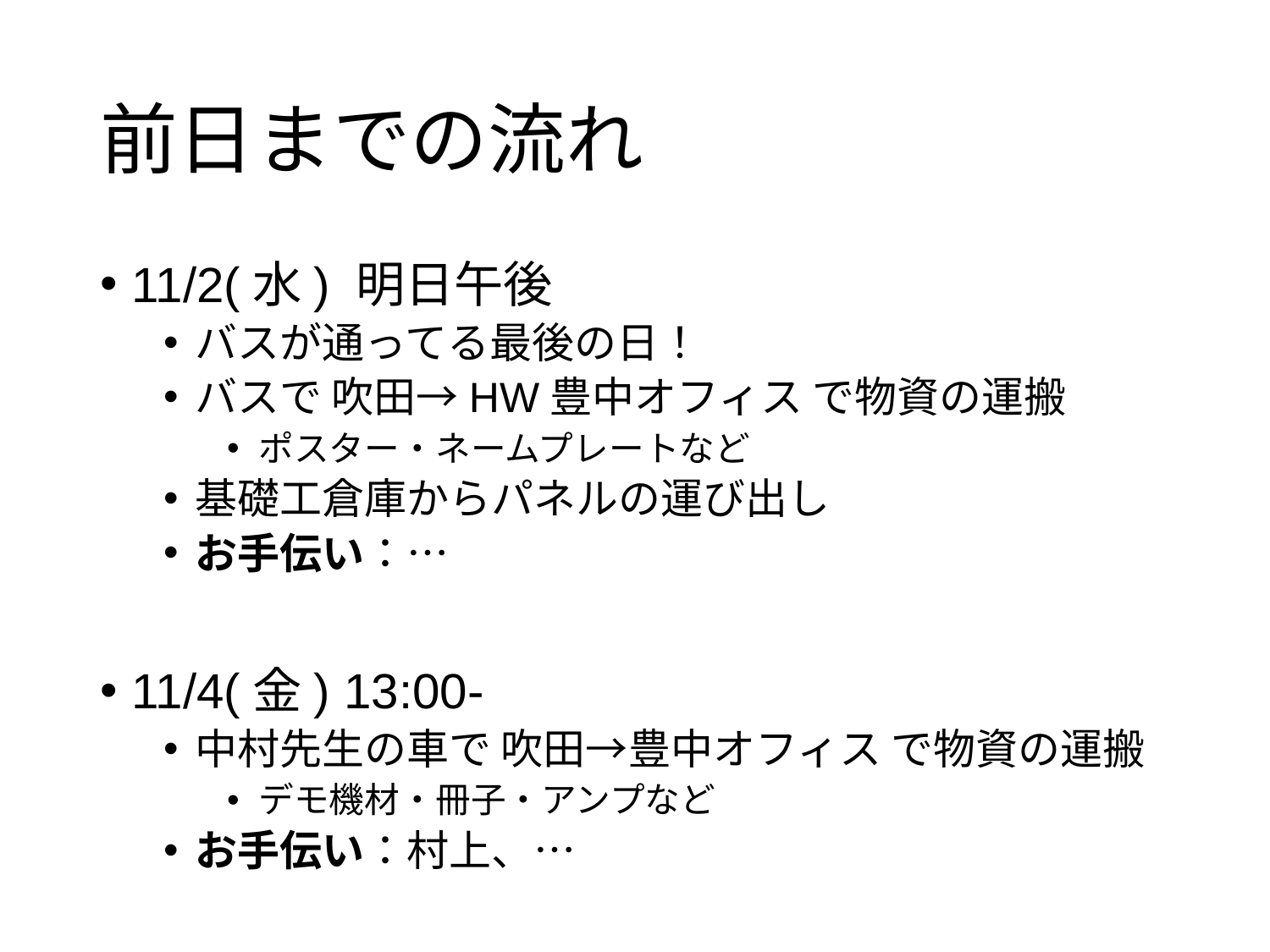

# 前日までの流れ
11/2(水) 明日午後
バスが通ってる最後の日！
バスで 吹田→HW豊中オフィス で物資の運搬
ポスター・ネームプレートなど
基礎工倉庫からパネルの運び出し
お手伝い：…

11/4(金) 13:00-
中村先生の車で 吹田→豊中オフィス で物資の運搬
デモ機材・冊子・アンプなど
お手伝い：村上、…